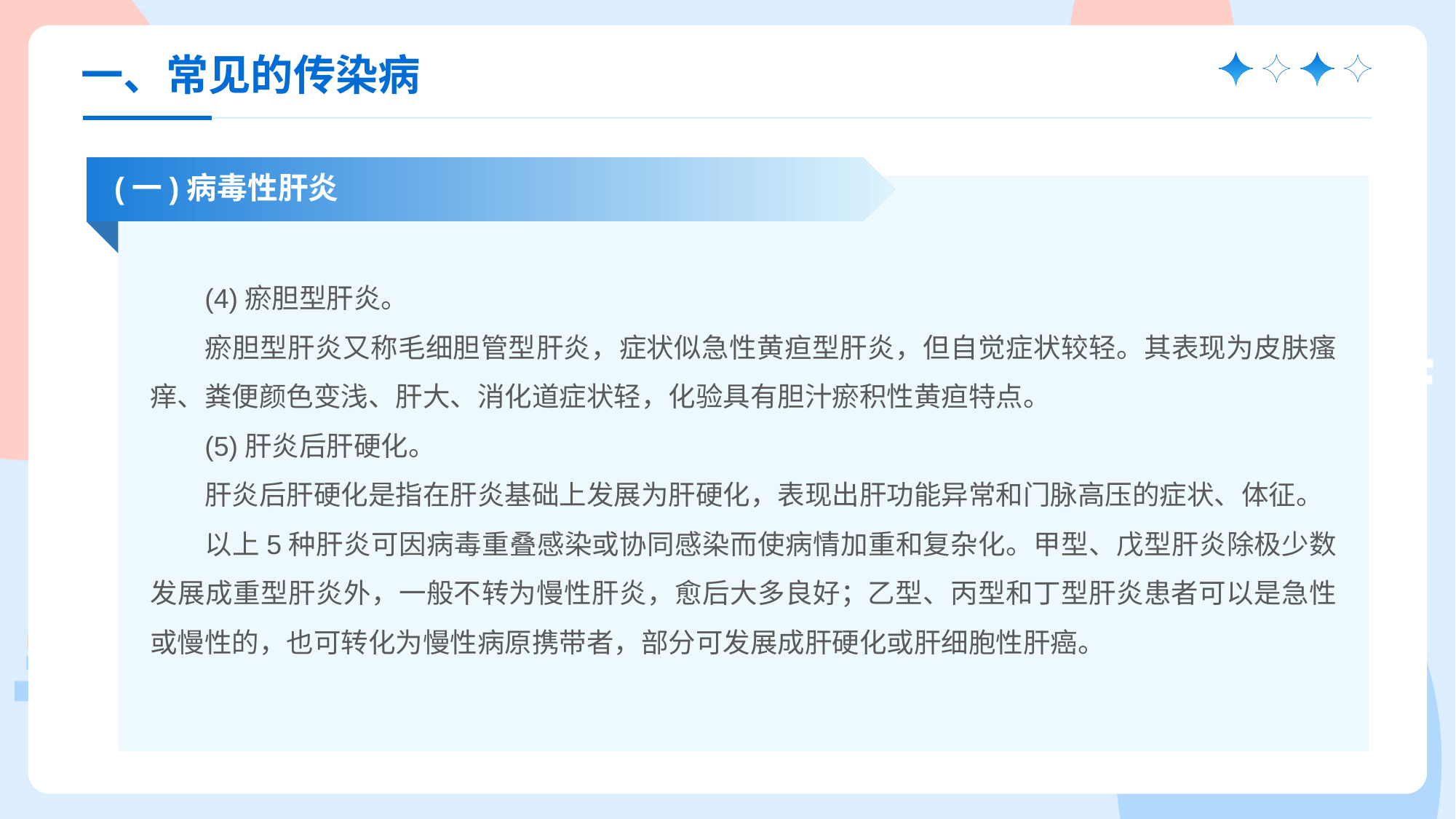

一、常见的传染病
(一)病毒性肝炎

(4)瘀胆型肝炎。
瘀胆型肝炎又称毛细胆管型肝炎，症状似急性黄疸型肝炎，但自觉症状较轻。其表现为皮肤瘙痒、粪便颜色变浅、肝大、消化道症状轻，化验具有胆汁瘀积性黄疸特点。
(5)肝炎后肝硬化。
肝炎后肝硬化是指在肝炎基础上发展为肝硬化，表现出肝功能异常和门脉高压的症状、体征。
以上5种肝炎可因病毒重叠感染或协同感染而使病情加重和复杂化。甲型、戊型肝炎除极少数发展成重型肝炎外，一般不转为慢性肝炎，愈后大多良好；乙型、丙型和丁型肝炎患者可以是急性或慢性的，也可转化为慢性病原携带者，部分可发展成肝硬化或肝细胞性肝癌。